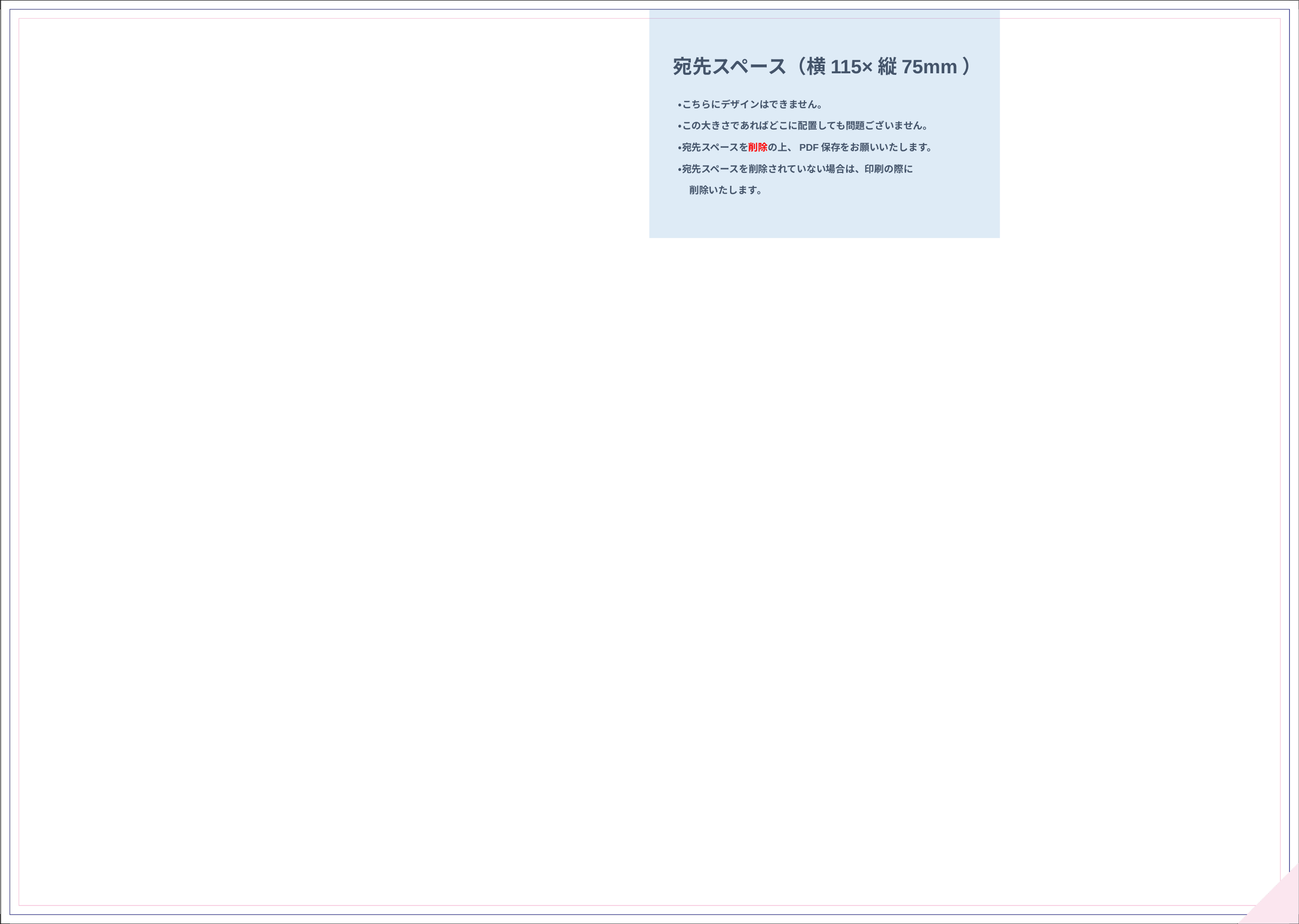

宛先スペース（横115×縦75mm）
・こちらにデザインはできません。
・この大きさであればどこに配置しても問題ございません。
・宛先スペースを削除の上、PDF保存をお願いいたします。
・宛先スペースを削除されていない場合は、印刷の際に
    削除いたします。